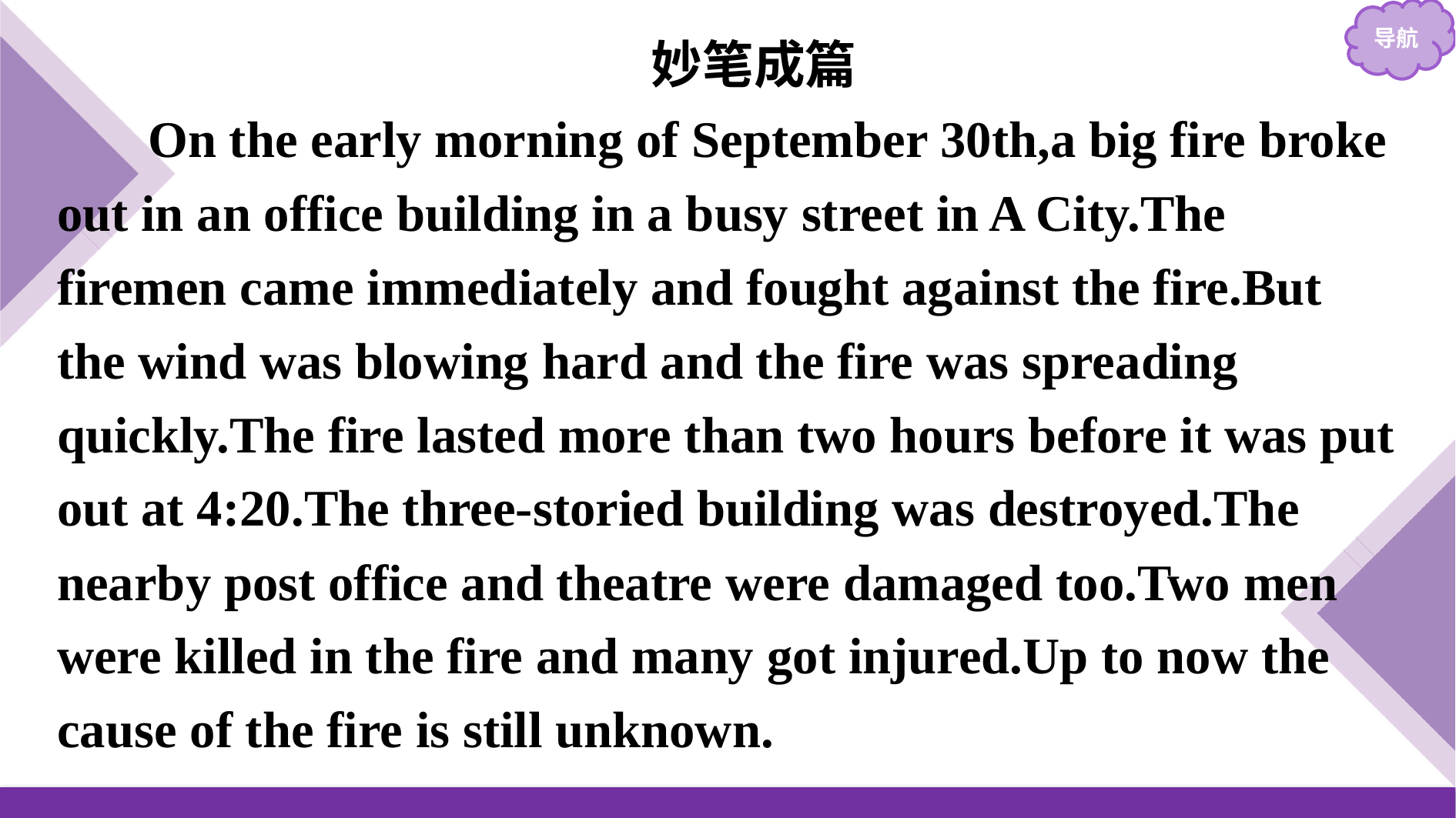

妙笔成篇
On the early morning of September 30th,a big fire broke out in an office building in a busy street in A City.The firemen came immediately and fought against the fire.But the wind was blowing hard and the fire was spreading quickly.The fire lasted more than two hours before it was put out at 4:20.The three-storied building was destroyed.The nearby post office and theatre were damaged too.Two men were killed in the fire and many got injured.Up to now the cause of the fire is still unknown.